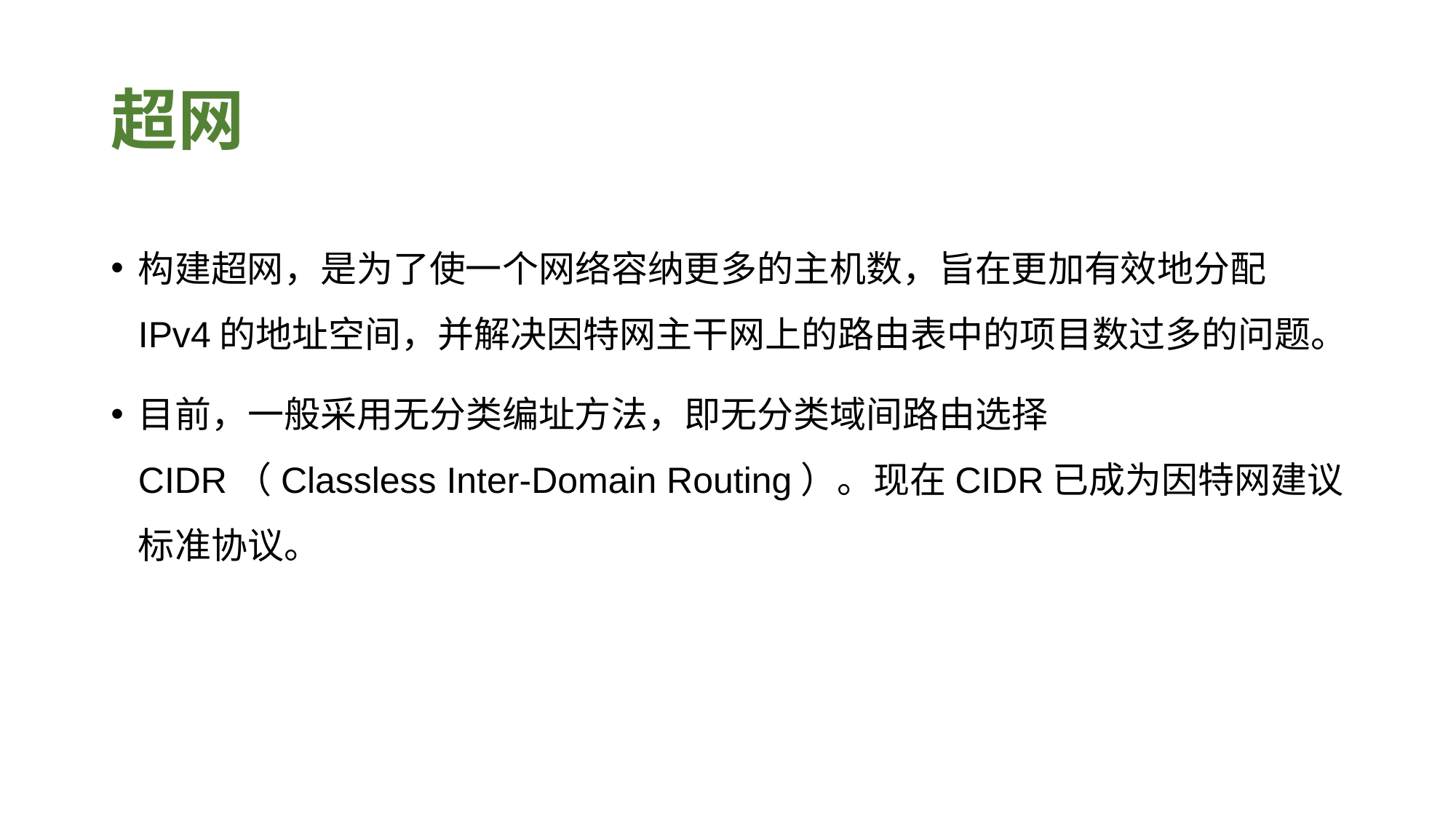

# 超网
构建超网，是为了使一个网络容纳更多的主机数，旨在更加有效地分配IPv4的地址空间，并解决因特网主干网上的路由表中的项目数过多的问题。
目前，一般采用无分类编址方法，即无分类域间路由选择CIDR（Classless Inter-Domain Routing）。现在CIDR已成为因特网建议标准协议。